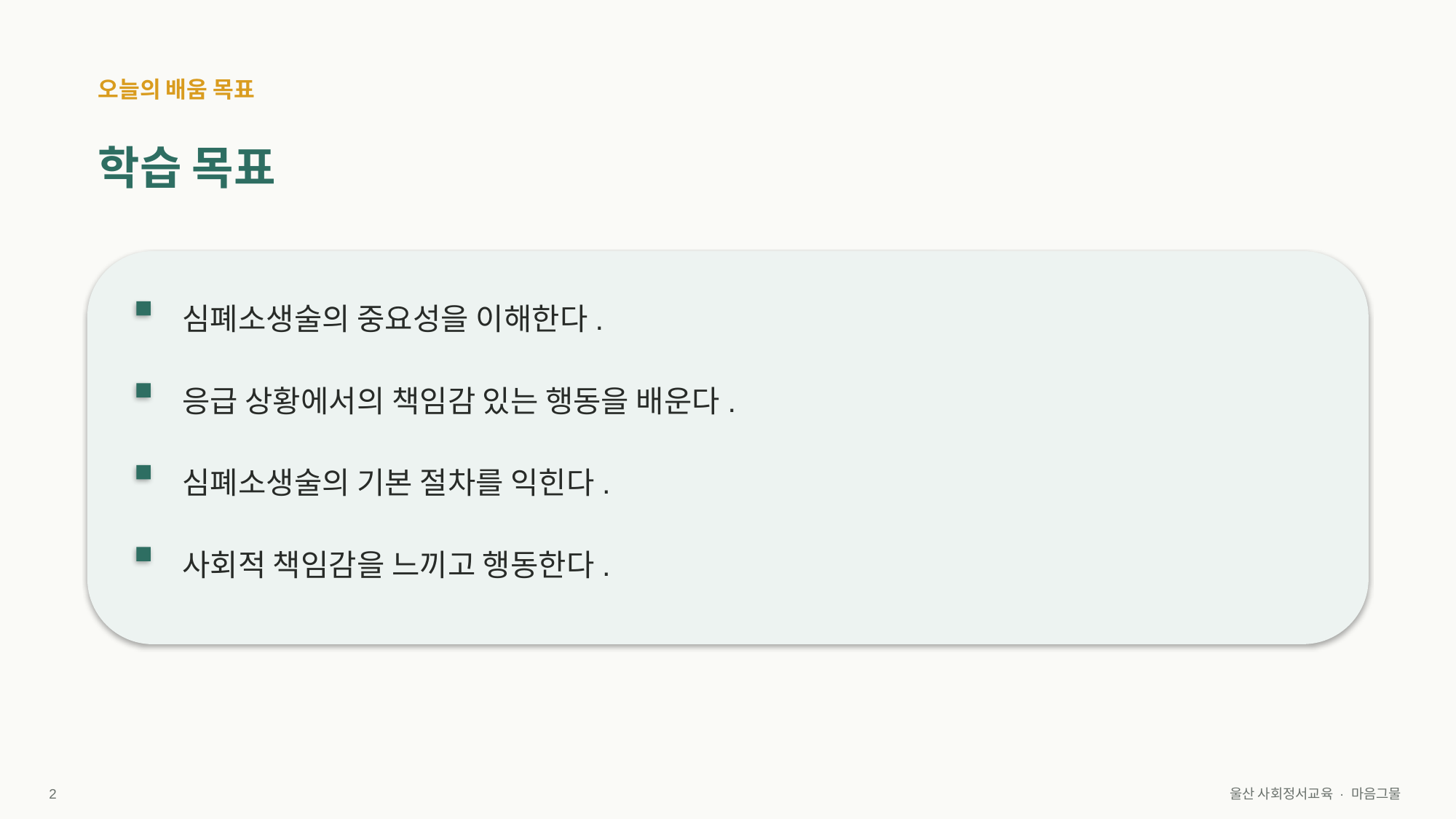

오늘의 배움 목표
학습 목표

심폐소생술의 중요성을 이해한다.

응급 상황에서의 책임감 있는 행동을 배운다.

심폐소생술의 기본 절차를 익힌다.

사회적 책임감을 느끼고 행동한다.

2
울산 사회정서교육 · 마음그물